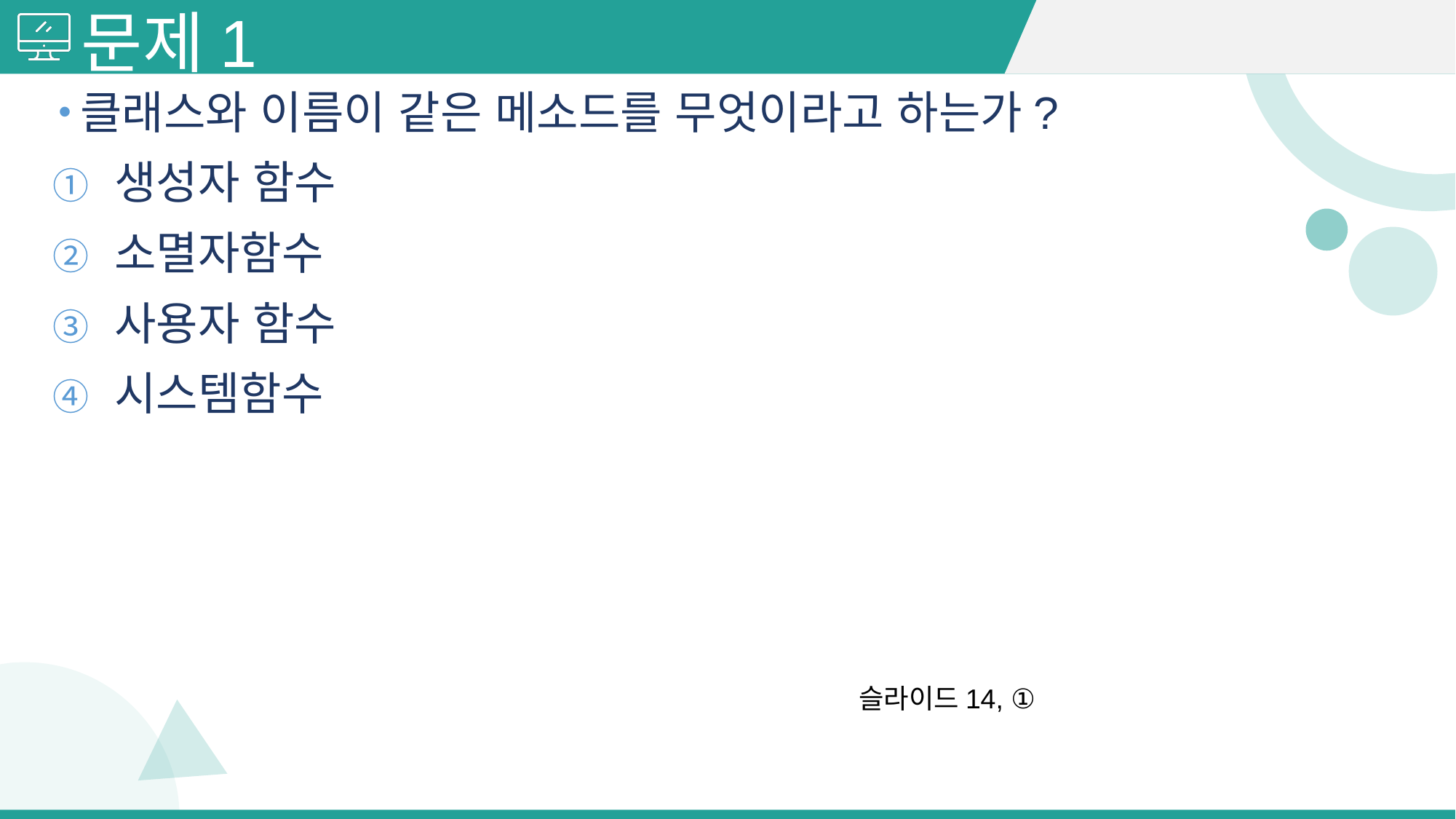

# 문제1
클래스와 이름이 같은 메소드를 무엇이라고 하는가?
생성자 함수
소멸자함수
사용자 함수
시스템함수
슬라이드14, ①